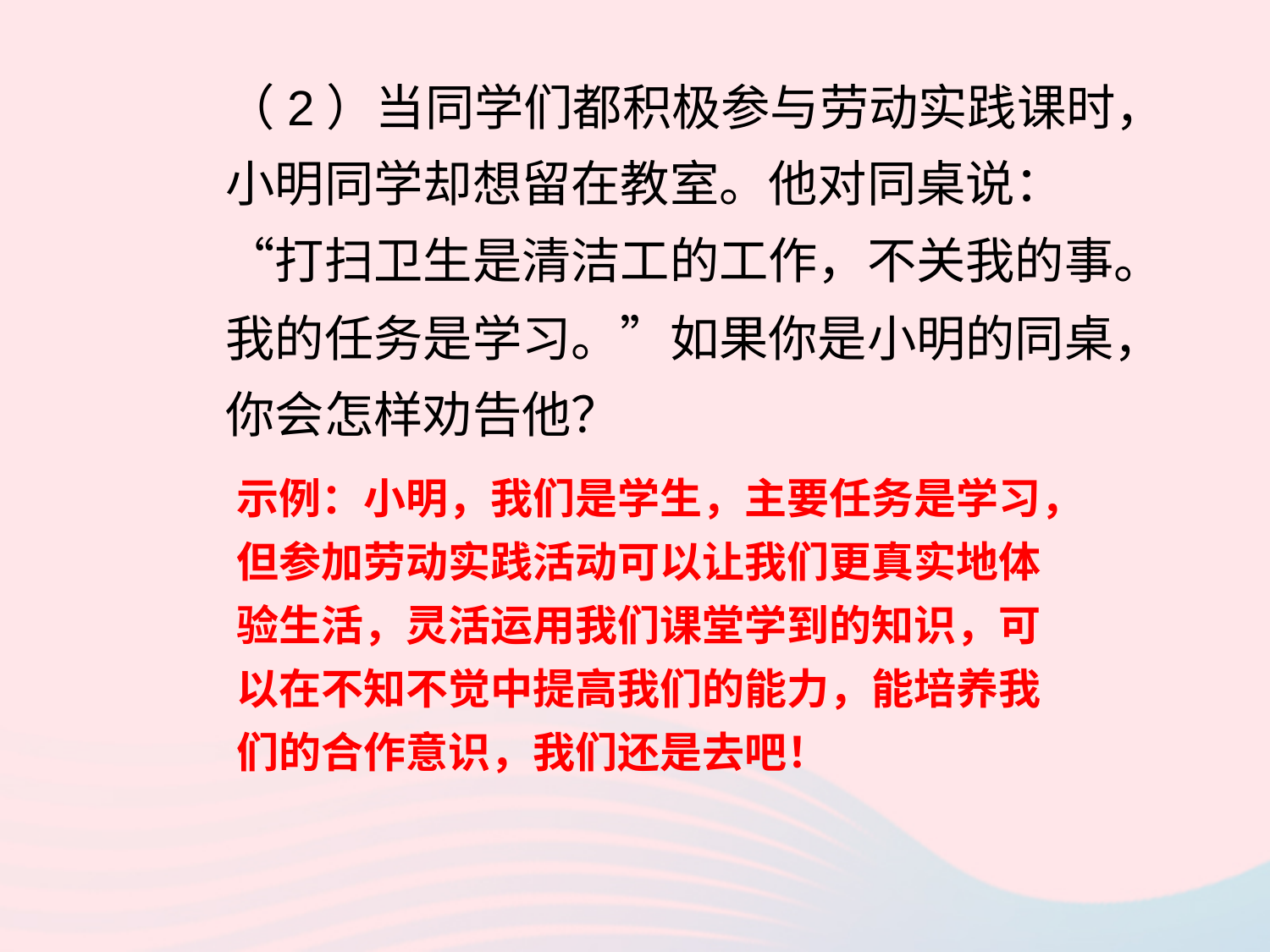

（2）当同学们都积极参与劳动实践课时，小明同学却想留在教室。他对同桌说：“打扫卫生是清洁工的工作，不关我的事。我的任务是学习。”如果你是小明的同桌，你会怎样劝告他？
示例：小明，我们是学生，主要任务是学习，但参加劳动实践活动可以让我们更真实地体验生活，灵活运用我们课堂学到的知识，可以在不知不觉中提高我们的能力，能培养我们的合作意识，我们还是去吧！